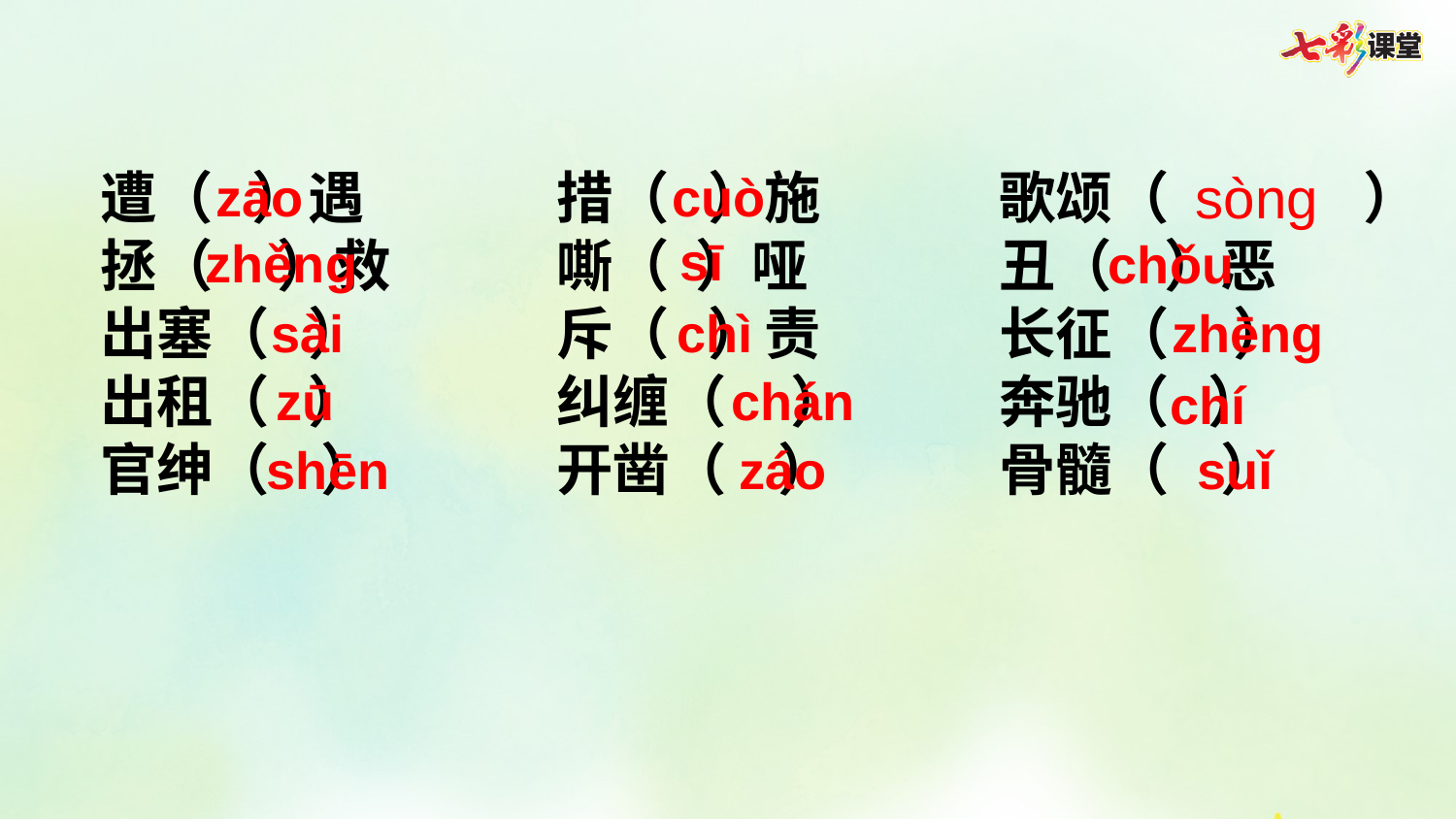

遭（   ）遇	措（   ）施	歌颂（ sòng  ）
拯（     ）救	嘶（  ）哑	丑（    ）恶
出塞（   ）	斥（   ）责	长征（     ）
出租（   ）	纠缠（     ）	奔驰（   ）
官绅（    ）	开凿（    ）	骨髓（    ）
 zāo
cuò
sī
zhěng
 chǒu
sài
 chì
zhēng
 zū
 chán
 chí
shēn
záo
suǐ